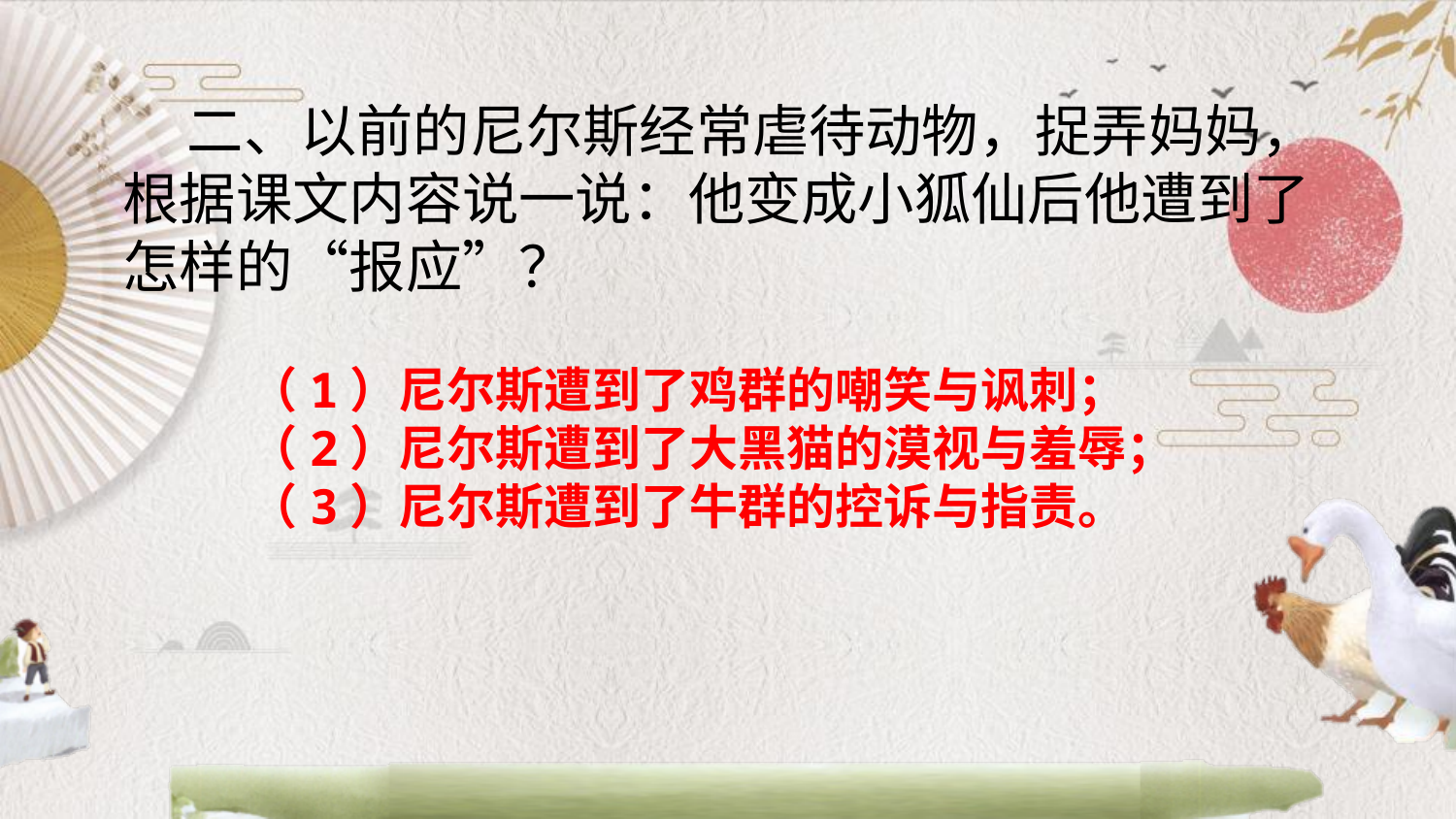

二、以前的尼尔斯经常虐待动物，捉弄妈妈，根据课文内容说一说：他变成小狐仙后他遭到了怎样的“报应”？
（1）尼尔斯遭到了鸡群的嘲笑与讽刺；
（2）尼尔斯遭到了大黑猫的漠视与羞辱；
（3）尼尔斯遭到了牛群的控诉与指责。